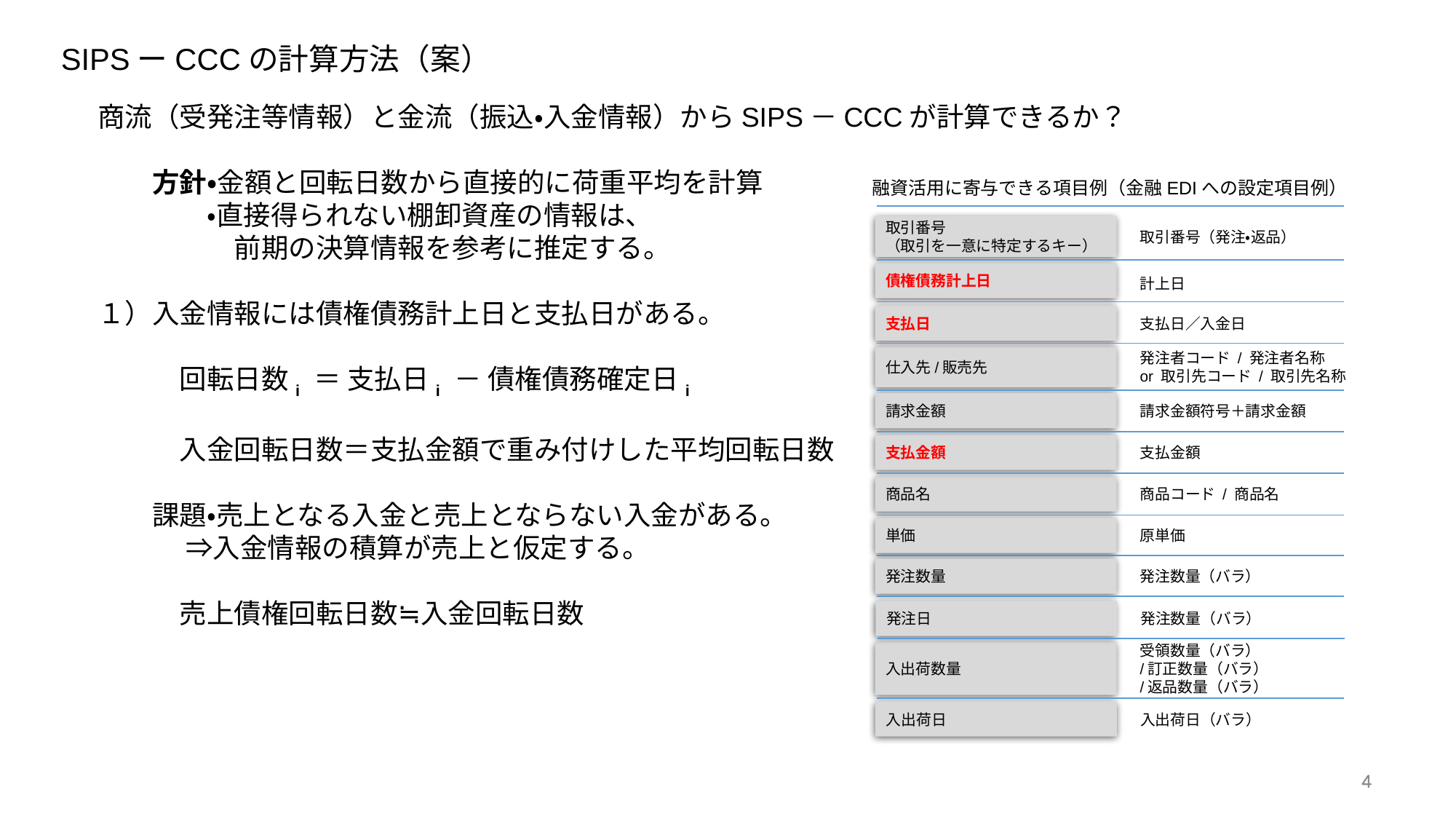

SIPSーCCCの計算方法（案）
商流（受発注等情報）と金流（振込・入金情報）からSIPS－CCCが計算できるか？

　　方針・金額と回転日数から直接的に荷重平均を計算
　　　　・直接得られない棚卸資産の情報は、
　　　　　前期の決算情報を参考に推定する。

１）入金情報には債権債務計上日と支払日がある。

　　　回転日数i ＝ 支払日i － 債権債務確定日i

　　　入金回転日数＝支払金額で重み付けした平均回転日数

　　課題・売上となる入金と売上とならない入金がある。
　　　 ⇒入金情報の積算が売上と仮定する。

　　　売上債権回転日数≒入金回転日数

融資活用に寄与できる項目例（金融EDIへの設定項目例）
取引番号
（取引を一意に特定するキー）
取引番号（発注・返品）
債権債務計上日
計上日
支払日
支払日／入金日
仕入先/販売先
発注者コード / 発注者名称
or 取引先コード / 取引先名称
請求金額
請求金額符号＋請求金額
支払金額
支払金額
商品名
商品コード / 商品名
単価
原単価
発注数量
発注数量（バラ）
発注日
発注数量（バラ）
入出荷数量
受領数量（バラ）
/訂正数量（バラ）
/返品数量（バラ）
入出荷日
入出荷日（バラ）
4
4
4